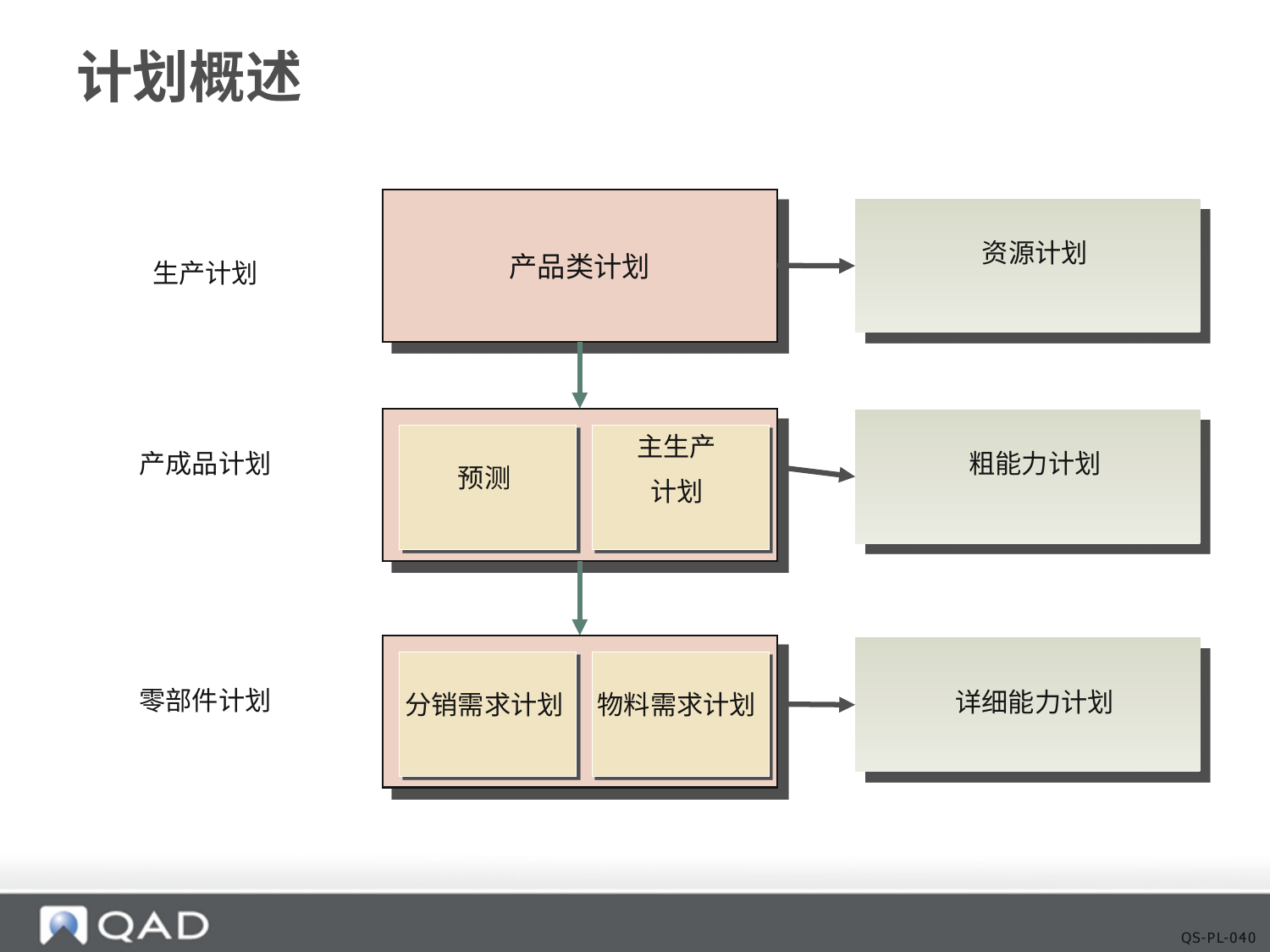

# 计划概述
产品类计划

资源计划
生产计划

主生产
计划

产成品计划
粗能力计划
预测

零部件计划
详细能力计划
分销需求计划
物料需求计划
QS-PL-040